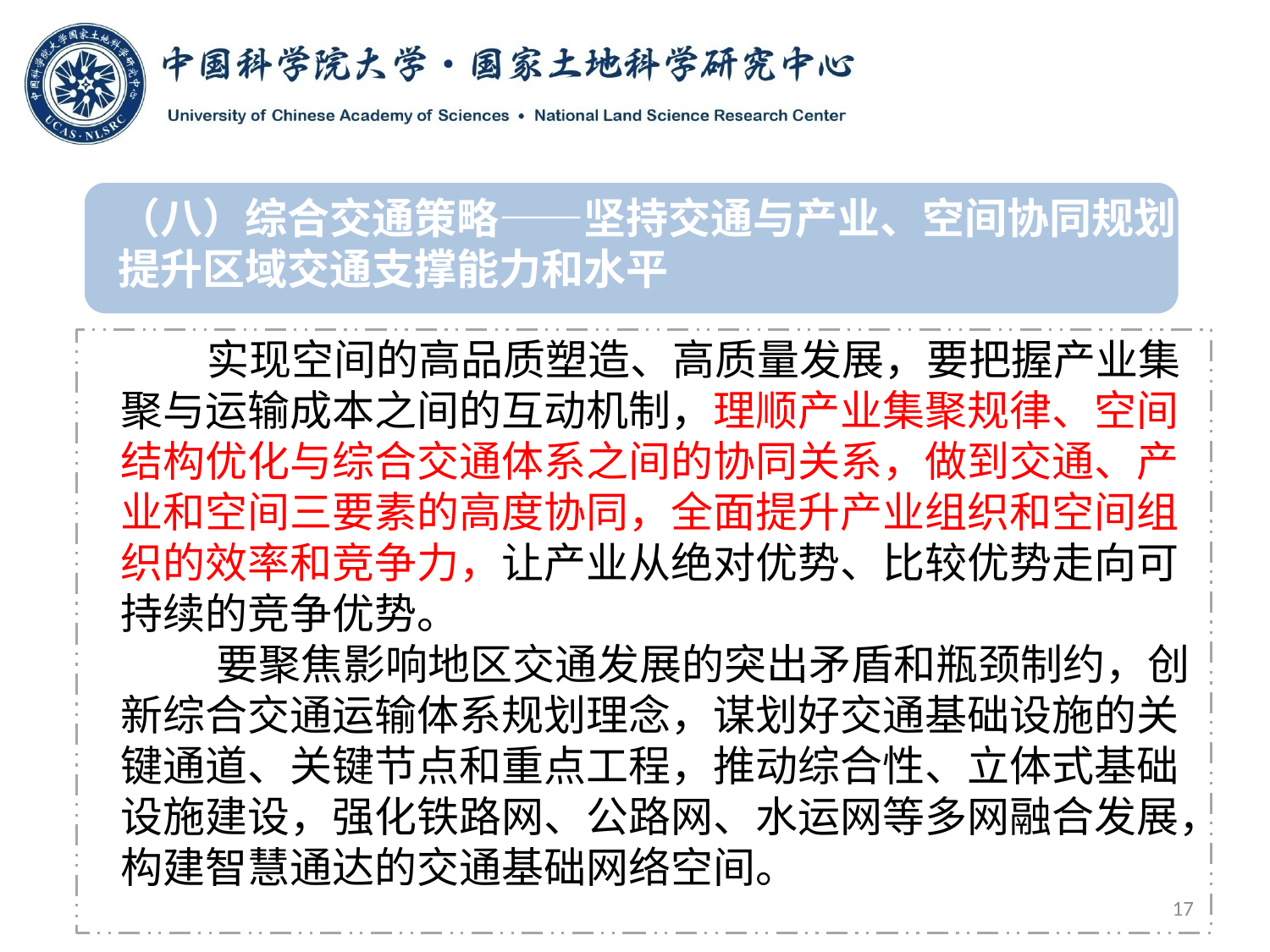

（八）综合交通策略——坚持交通与产业、空间协同规划，提升区域交通支撑能力和水平

        实现空间的高品质塑造、高质量发展，要把握产业集聚与运输成本之间的互动机制，理顺产业集聚规律、空间结构优化与综合交通体系之间的协同关系，做到交通、产业和空间三要素的高度协同，全面提升产业组织和空间组织的效率和竞争力，让产业从绝对优势、比较优势走向可持续的竞争优势。
         要聚焦影响地区交通发展的突出矛盾和瓶颈制约，创新综合交通运输体系规划理念，谋划好交通基础设施的关键通道、关键节点和重点工程，推动综合性、立体式基础设施建设，强化铁路网、公路网、水运网等多网融合发展，构建智慧通达的交通基础网络空间。

17